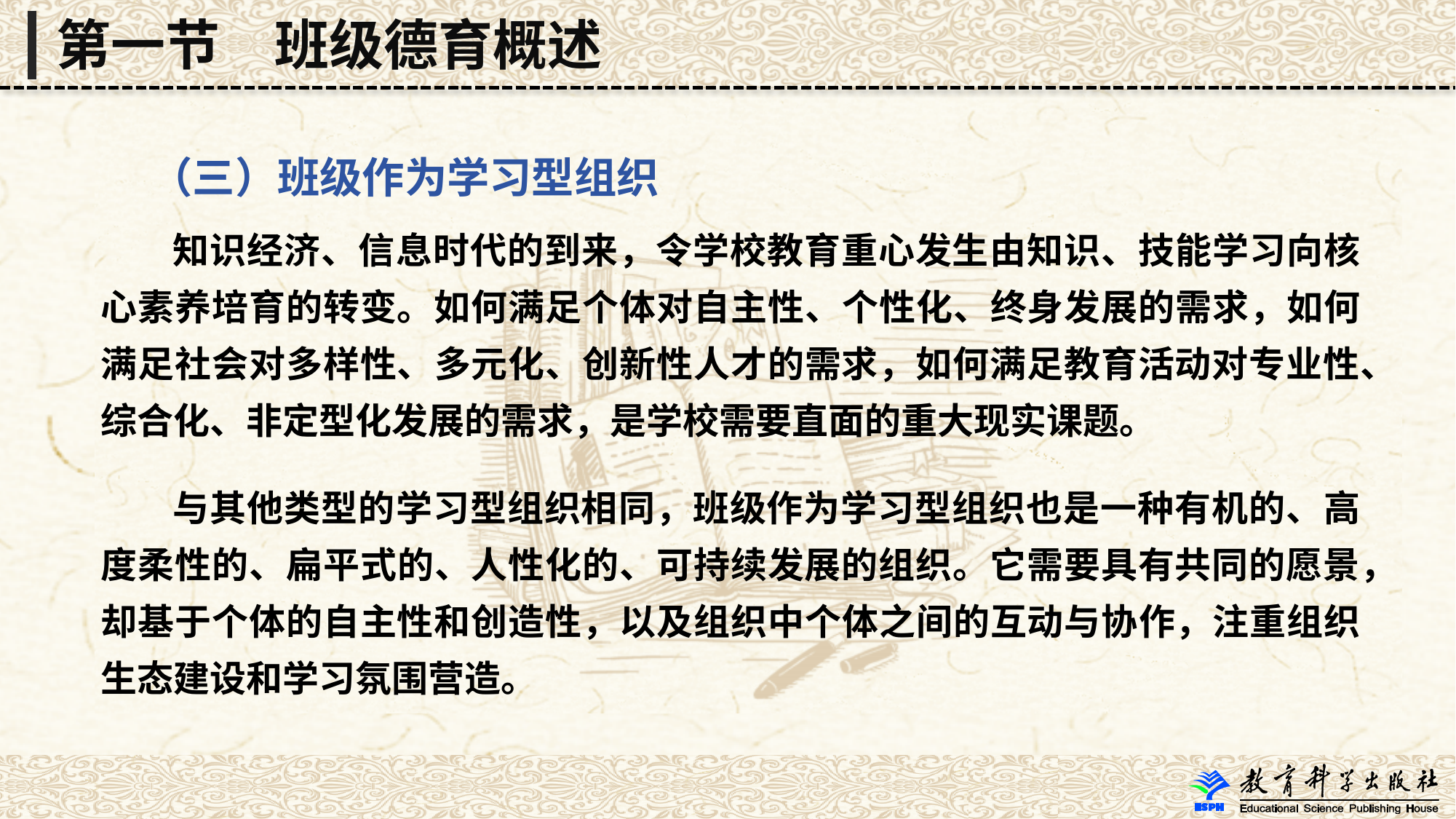

第一节　班级德育概述
     （三）班级作为学习型组织

       知识经济、信息时代的到来，令学校教育重心发生由知识、技能学习向核心素养培育的转变。如何满足个体对自主性、个性化、终身发展的需求，如何满足社会对多样性、多元化、创新性人才的需求，如何满足教育活动对专业性、综合化、非定型化发展的需求，是学校需要直面的重大现实课题。

       与其他类型的学习型组织相同，班级作为学习型组织也是一种有机的、高度柔性的、扁平式的、人性化的、可持续发展的组织。它需要具有共同的愿景，却基于个体的自主性和创造性，以及组织中个体之间的互动与协作，注重组织生态建设和学习氛围营造。